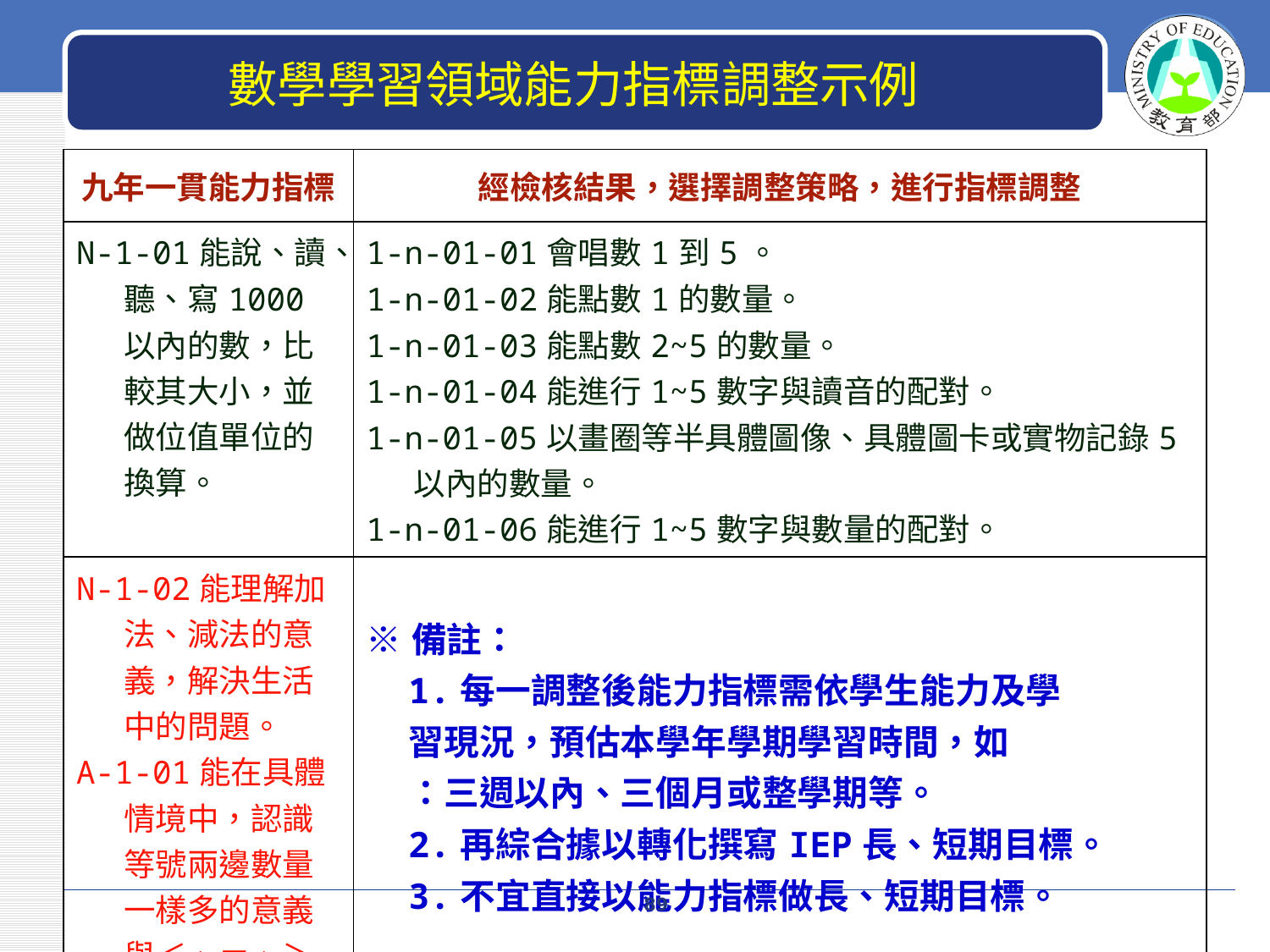

數學學習領域能力指標調整示例
| 九年一貫能力指標 | 經檢核結果，選擇調整策略，進行指標調整 |
| --- | --- |
| N-1-01能說、讀、聽、寫1000以內的數，比較其大小，並做位值單位的換算。 | 1-n-01-01會唱數1到5。 1-n-01-02能點數1的數量。 1-n-01-03能點數2~5的數量。 1-n-01-04能進行1~5數字與讀音的配對。 1-n-01-05以畫圈等半具體圖像、具體圖卡或實物記錄5以內的數量。 1-n-01-06能進行1~5數字與數量的配對。 |
| N-1-02能理解加法、減法的意義，解決生活中的問題。 A-1-01能在具體情境中，認識等號兩邊數量一樣多的意義與＜、＝、＞的遞移律。 | ※備註： 1.每一調整後能力指標需依學生能力及學 習現況，預估本學年學期學習時間，如 ：三週以內、三個月或整學期等。 2.再綜合據以轉化撰寫IEP長、短期目標。 3.不宜直接以能力指標做長、短期目標。 |
89